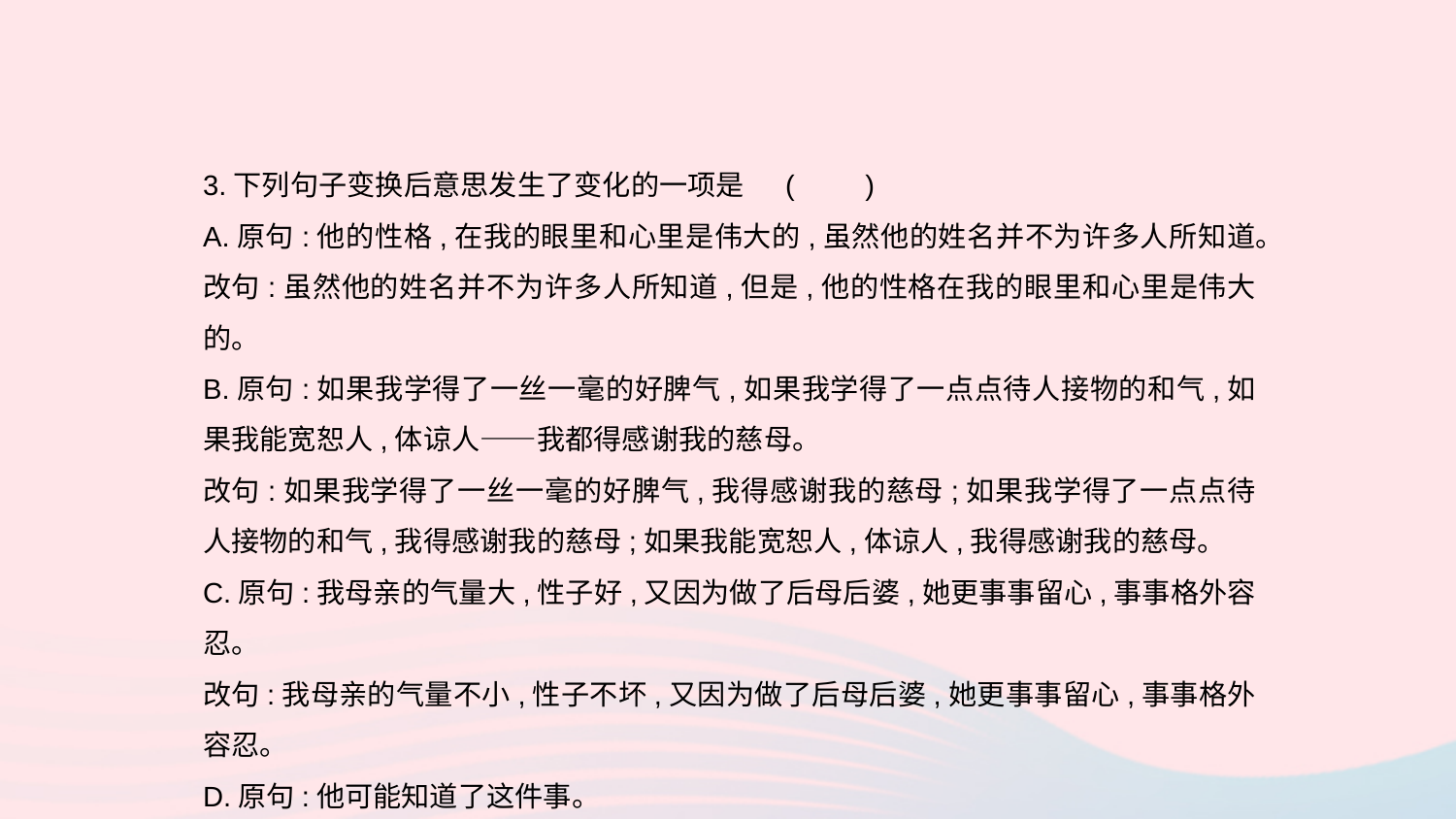

3.下列句子变换后意思发生了变化的一项是	(　　)
A.原句:他的性格,在我的眼里和心里是伟大的,虽然他的姓名并不为许多人所知道。
改句:虽然他的姓名并不为许多人所知道,但是,他的性格在我的眼里和心里是伟大的。
B.原句:如果我学得了一丝一毫的好脾气,如果我学得了一点点待人接物的和气,如果我能宽恕人,体谅人——我都得感谢我的慈母。
改句:如果我学得了一丝一毫的好脾气,我得感谢我的慈母;如果我学得了一点点待人接物的和气,我得感谢我的慈母;如果我能宽恕人,体谅人,我得感谢我的慈母。
C.原句:我母亲的气量大,性子好,又因为做了后母后婆,她更事事留心,事事格外容忍。
改句:我母亲的气量不小,性子不坏,又因为做了后母后婆,她更事事留心,事事格外容忍。
D.原句:他可能知道了这件事。
改句:他不可能不知道这件事。